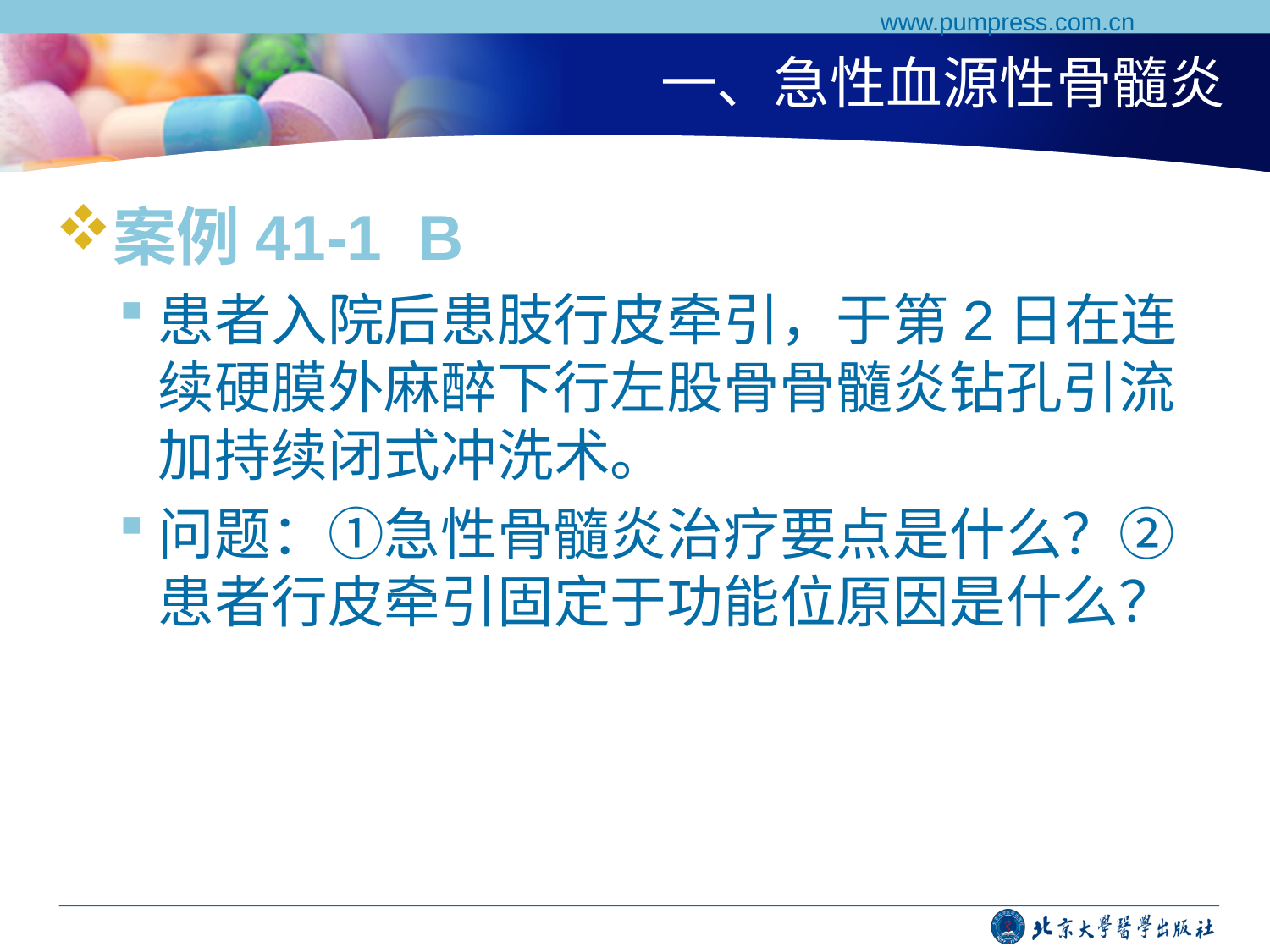

www.pumpress.com.cn
# 一、急性血源性骨髓炎
案例41-1  B
患者入院后患肢行皮牵引，于第2日在连续硬膜外麻醉下行左股骨骨髓炎钻孔引流加持续闭式冲洗术。
问题：①急性骨髓炎治疗要点是什么？②患者行皮牵引固定于功能位原因是什么？